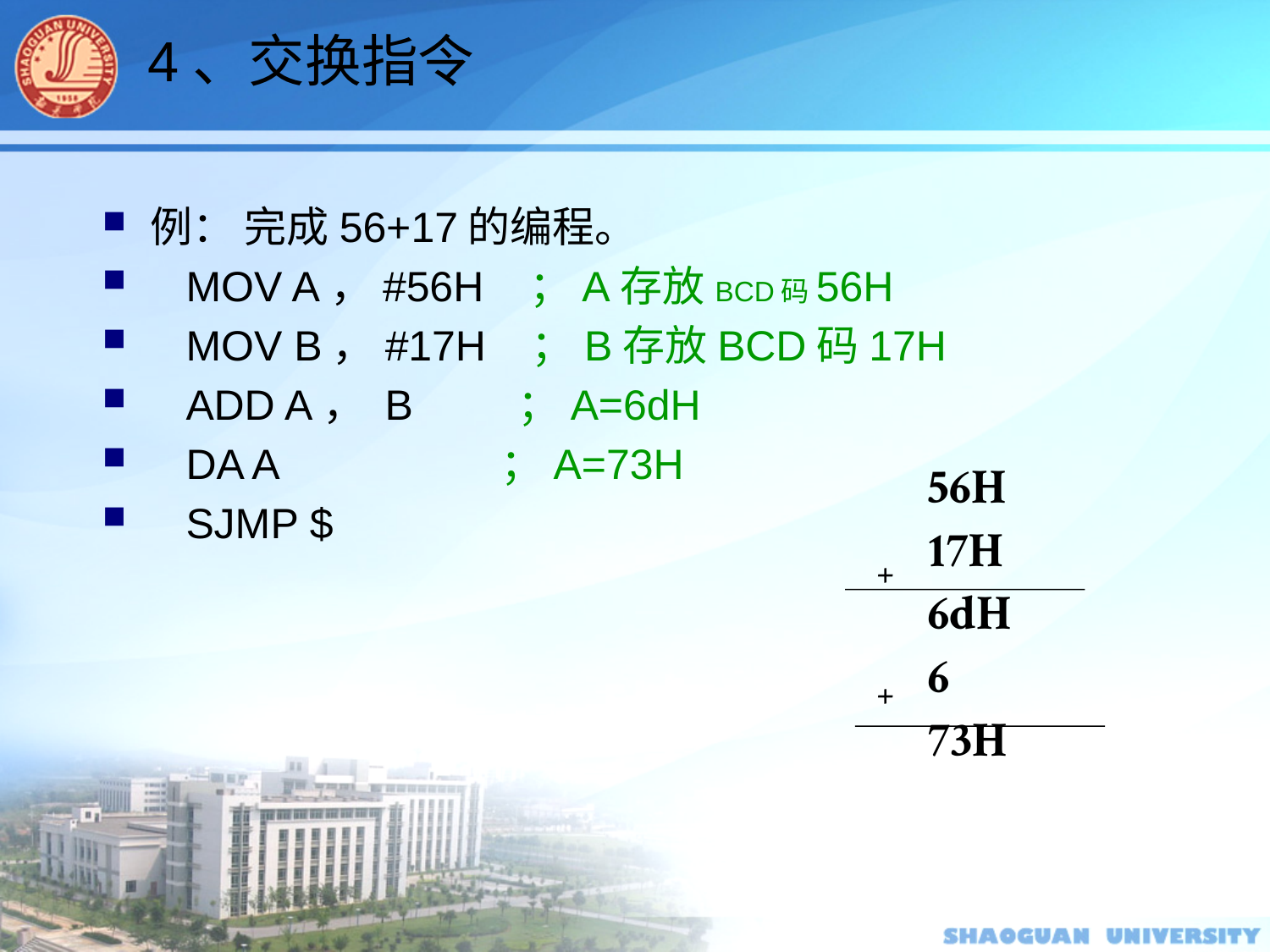

4、交换指令
例： 完成56+17的编程。
   MOV A，#56H   ；A存放BCD码56H
   MOV B，#17H   ；B存放BCD码17H
   ADD A， B        ；A=6dH
   DA A                  ；A=73H
   SJMP $

56H
17H
6dH
6
73H
+

+